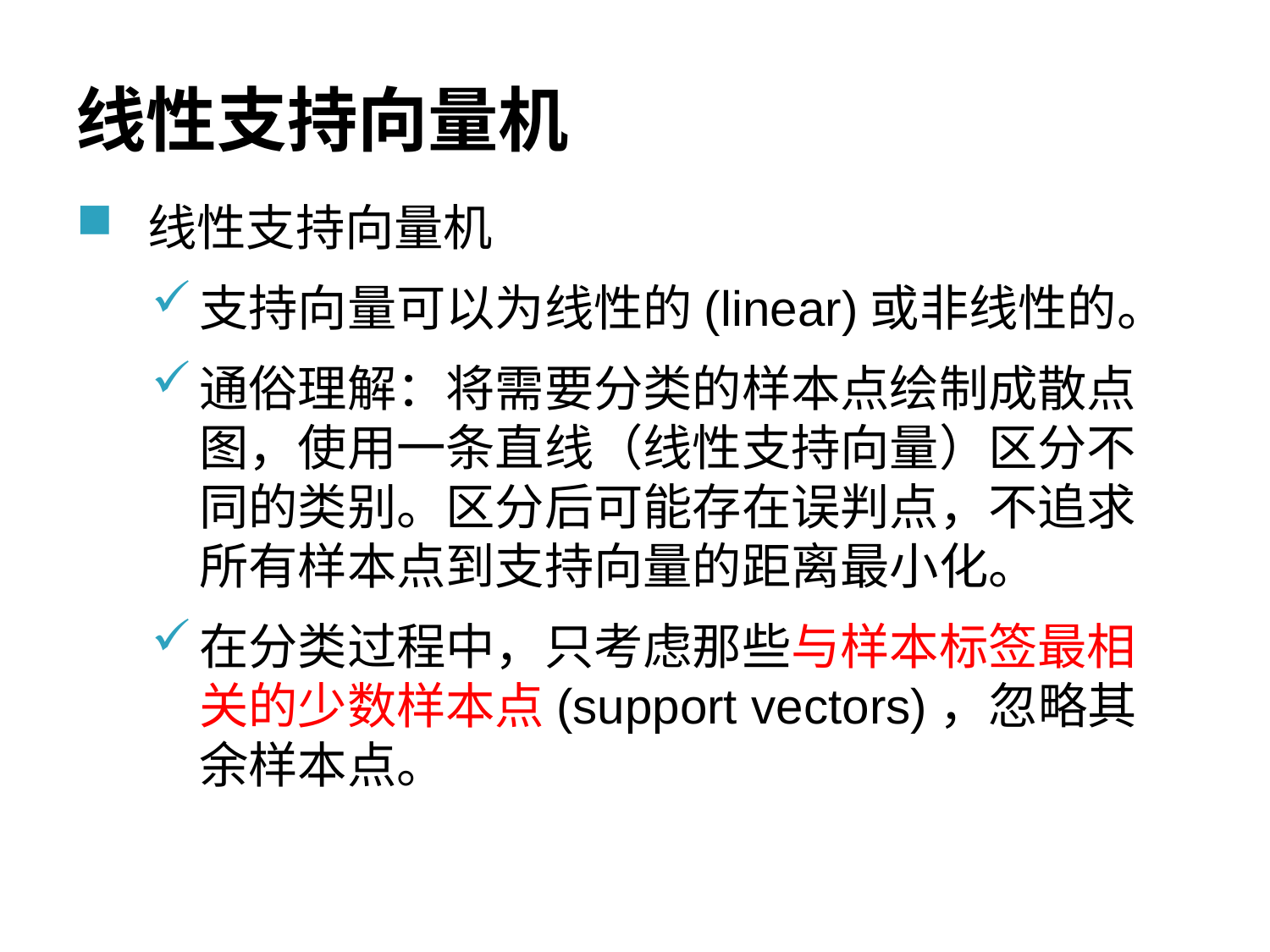

# 线性支持向量机
线性支持向量机
支持向量可以为线性的(linear)或非线性的。
通俗理解：将需要分类的样本点绘制成散点图，使用一条直线（线性支持向量）区分不同的类别。区分后可能存在误判点，不追求所有样本点到支持向量的距离最小化。
在分类过程中，只考虑那些与样本标签最相关的少数样本点(support vectors)，忽略其余样本点。